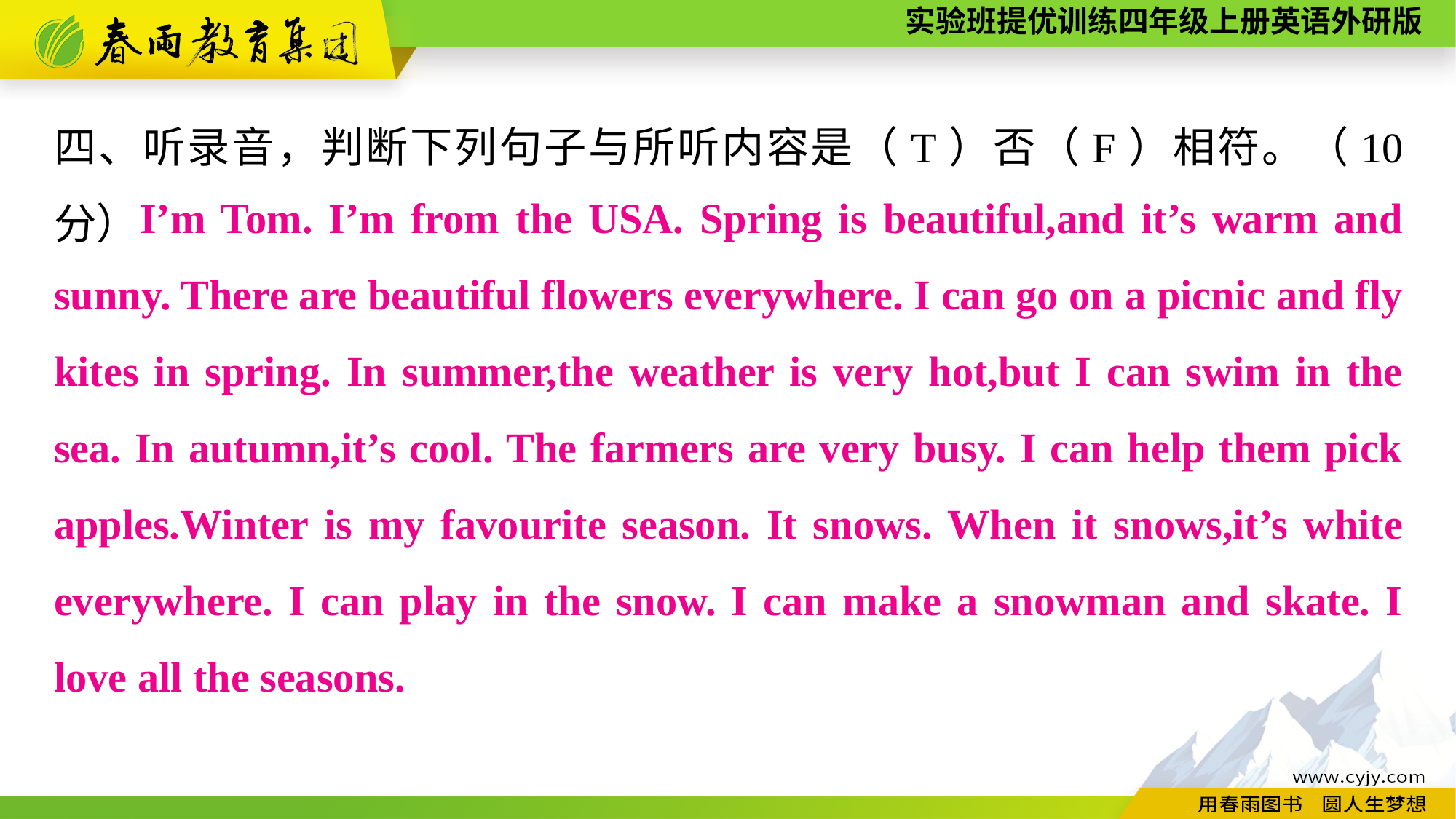

四、听录音，判断下列句子与所听内容是（T）否（F）相符。（10 分）
I’m Tom. I’m from the USA. Spring is beautiful,and it’s warm and sunny. There are beautiful flowers everywhere. I can go on a picnic and fly kites in spring. In summer,the weather is very hot,but I can swim in the sea. In autumn,it’s cool. The farmers are very busy. I can help them pick apples.Winter is my favourite season. It snows. When it snows,it’s white everywhere. I can play in the snow. I can make a snowman and skate. I love all the seasons.